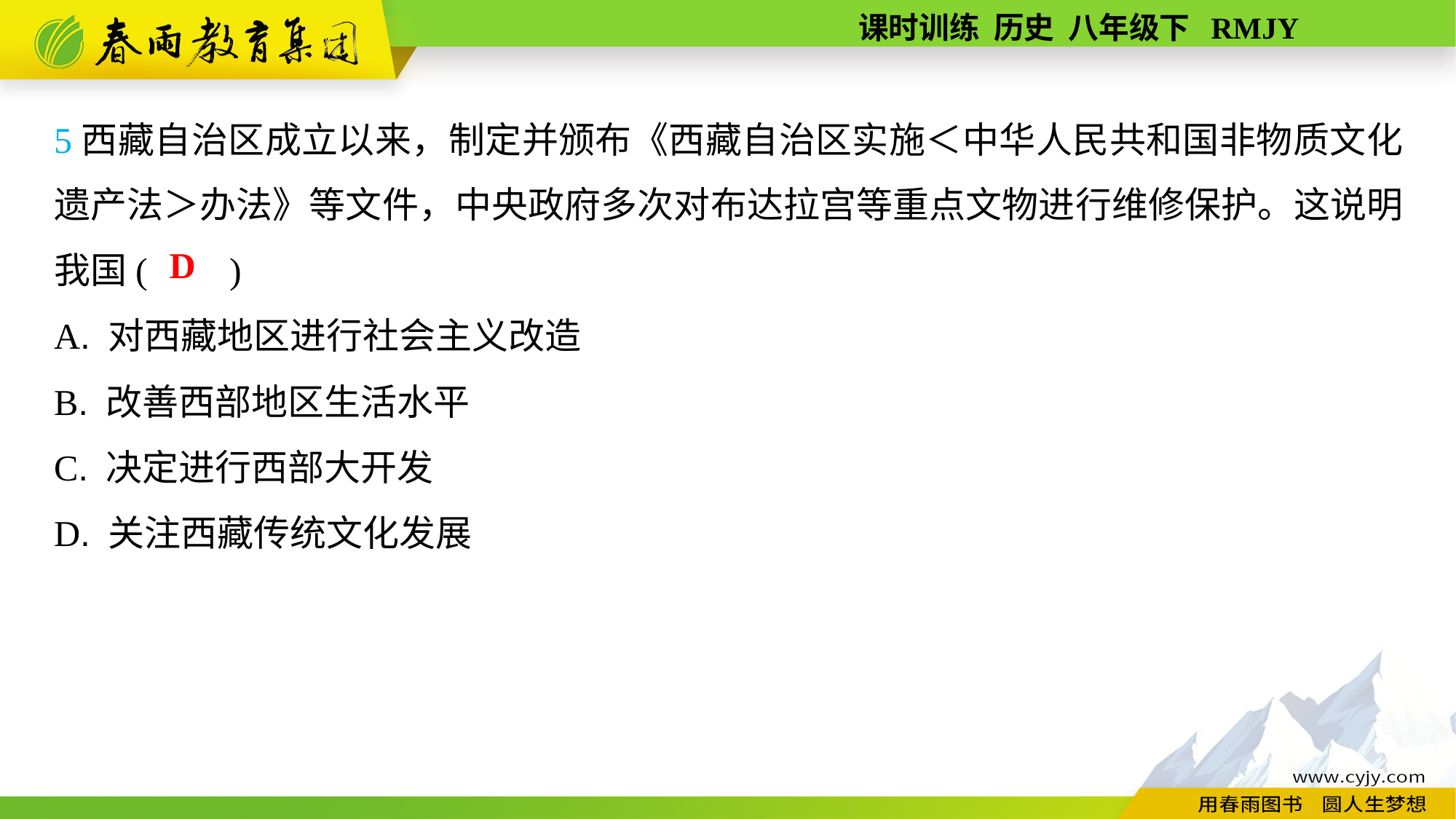

5西藏自治区成立以来，制定并颁布《西藏自治区实施＜中华人民共和国非物质文化遗产法＞办法》等文件，中央政府多次对布达拉宫等重点文物进行维修保护。这说明我国(         )
A. 对西藏地区进行社会主义改造
B. 改善西部地区生活水平
C. 决定进行西部大开发
D. 关注西藏传统文化发展
D